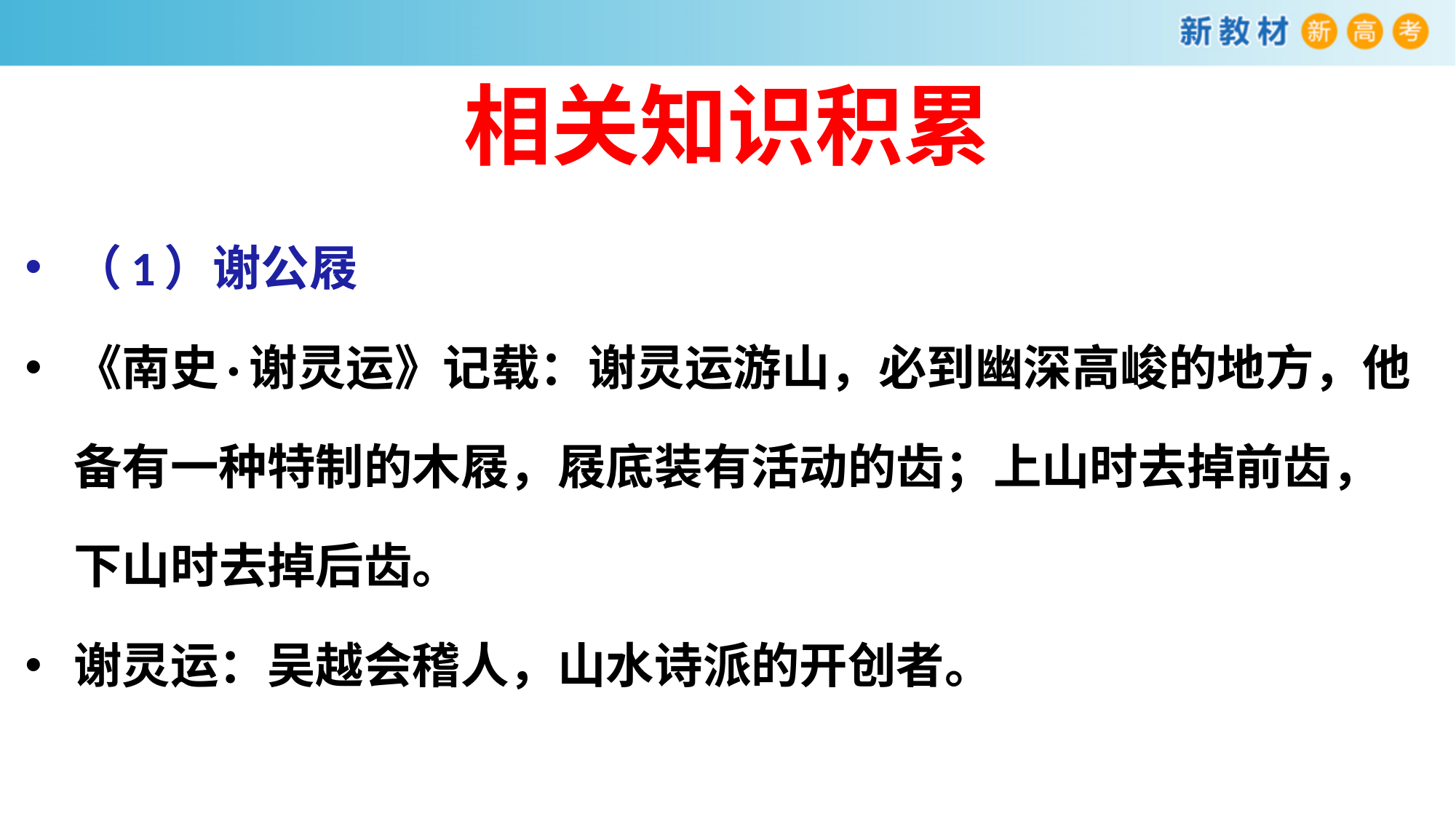

# 相关知识积累
（1）谢公屐
《南史·谢灵运》记载：谢灵运游山，必到幽深高峻的地方，他备有一种特制的木屐，屐底装有活动的齿；上山时去掉前齿，下山时去掉后齿。
谢灵运：吴越会稽人，山水诗派的开创者。